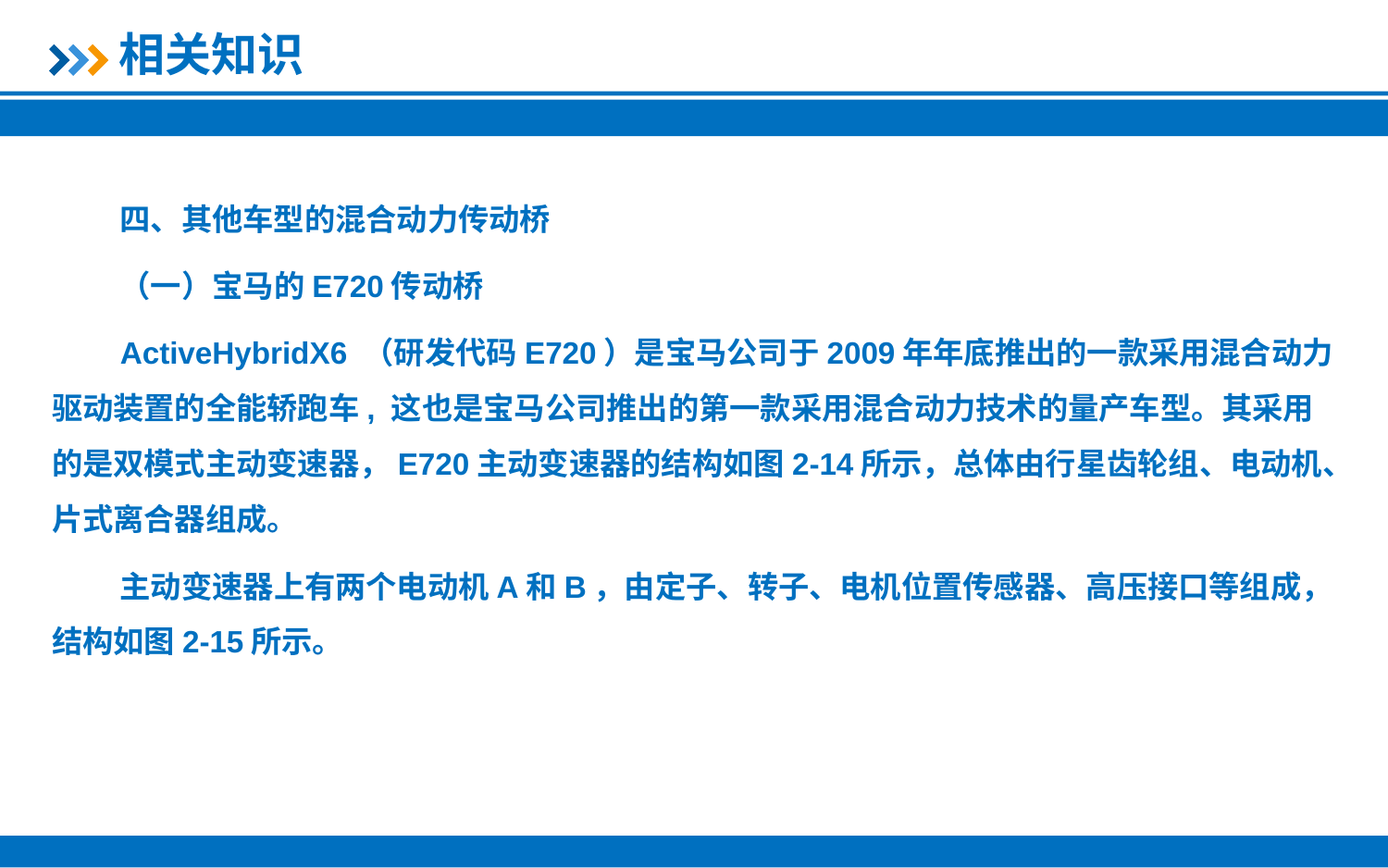

相关知识
四、其他车型的混合动力传动桥
（一）宝马的E720传动桥
ActiveHybridX6 （研发代码E720）是宝马公司于2009年年底推出的一款采用混合动力驱动装置的全能轿跑车, 这也是宝马公司推出的第一款采用混合动力技术的量产车型。其采用的是双模式主动变速器，E720主动变速器的结构如图2-14所示，总体由行星齿轮组、电动机、片式离合器组成。
主动变速器上有两个电动机A和B，由定子、转子、电机位置传感器、高压接口等组成，结构如图2-15所示。